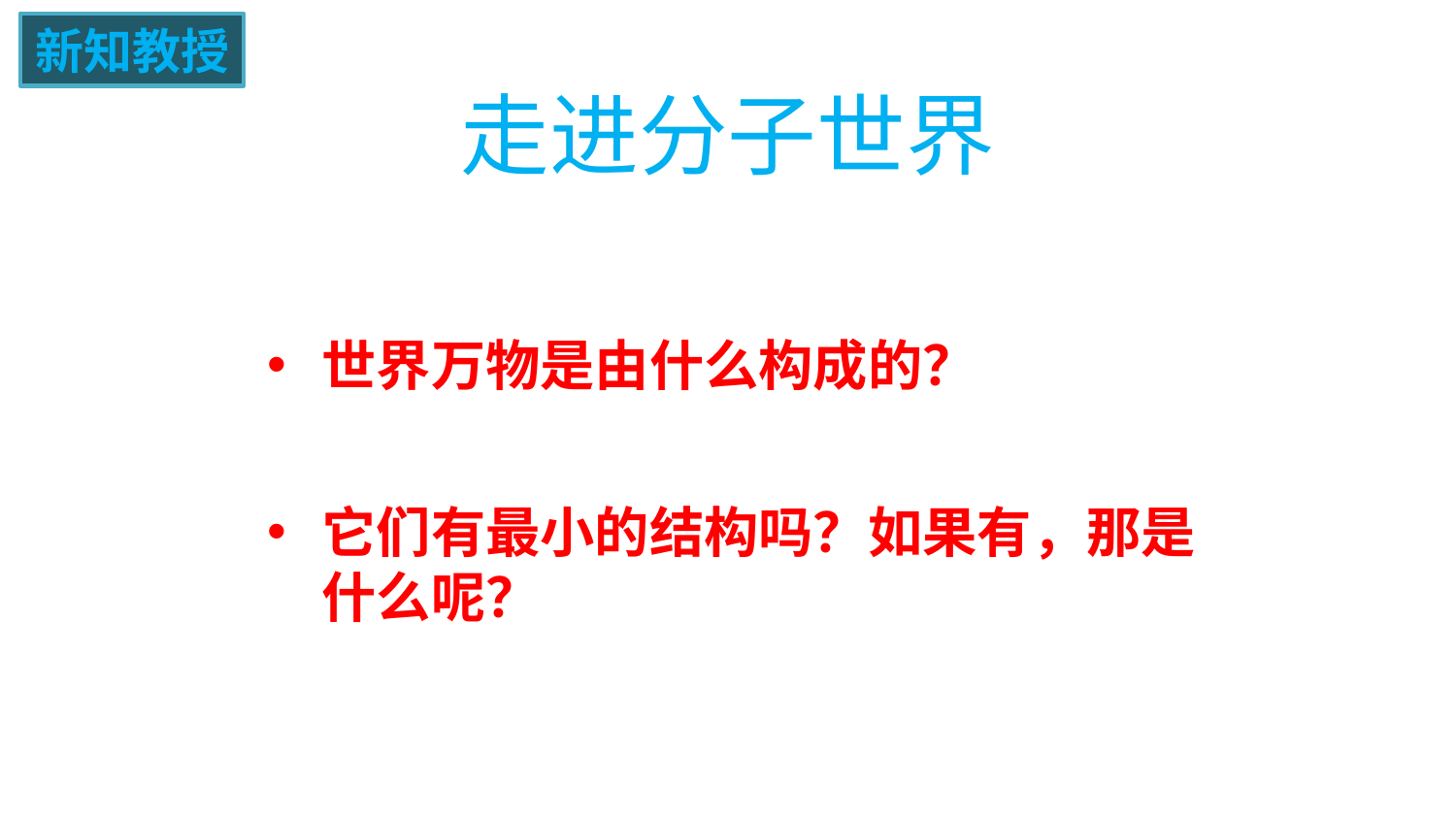

新知教授
# 走进分子世界

世界万物是由什么构成的？

它们有最小的结构吗？如果有，那是什么呢？